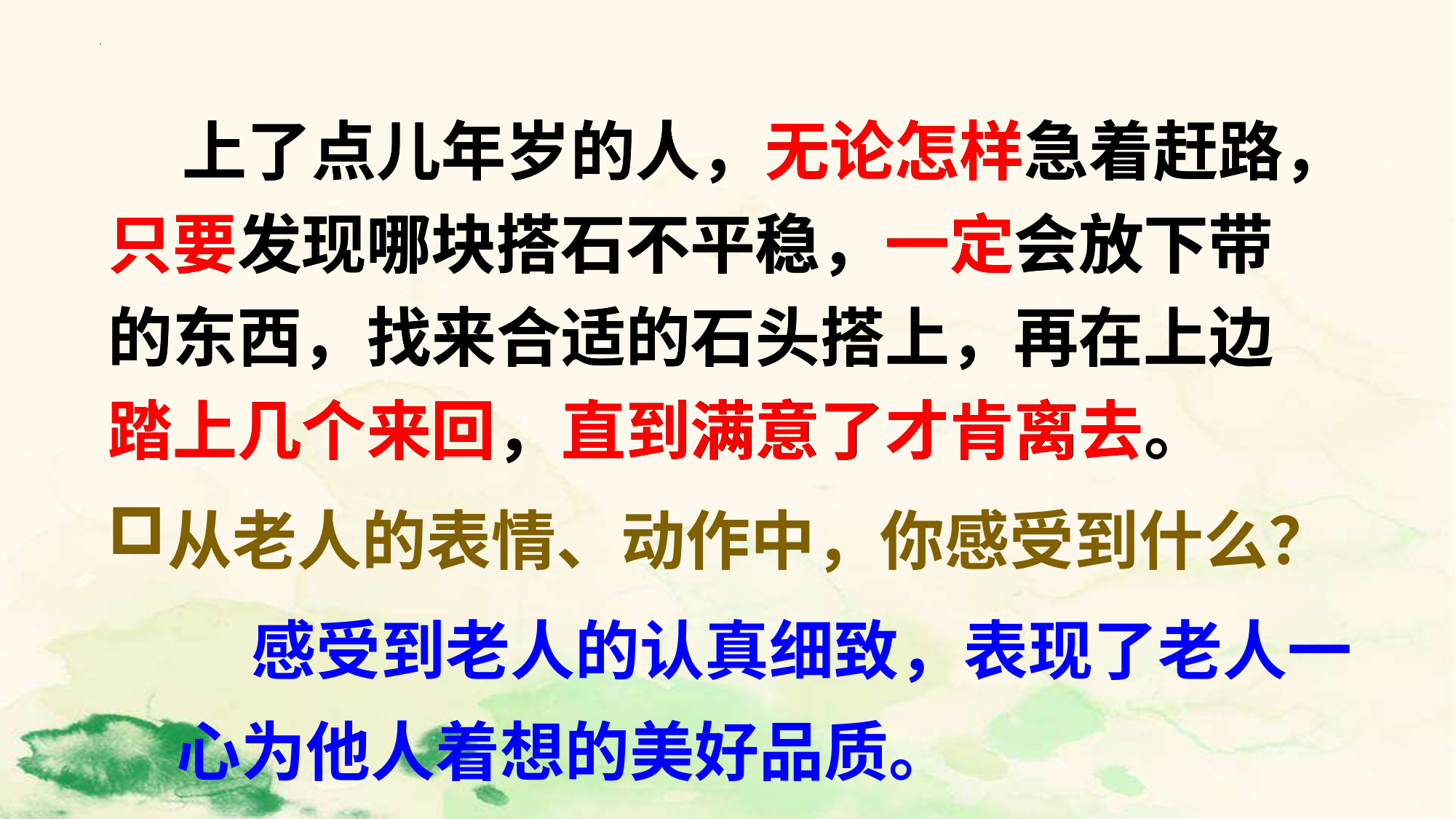

上了点儿年岁的人，无论怎样急着赶路，只要发现哪块搭石不平稳，一定会放下带的东西，找来合适的石头搭上，再在上边踏上几个来回，直到满意了才肯离去。
    上了点儿年岁的人，无论怎样急着赶路，只要发现哪块搭石不平稳，一定会放下带的东西，找来合适的石头搭上，再在上边踏上几个来回，直到满意了才肯离去。
从老人的表情、动作中，你感受到什么？
    感受到老人的认真细致，表现了老人一心为他人着想的美好品质。